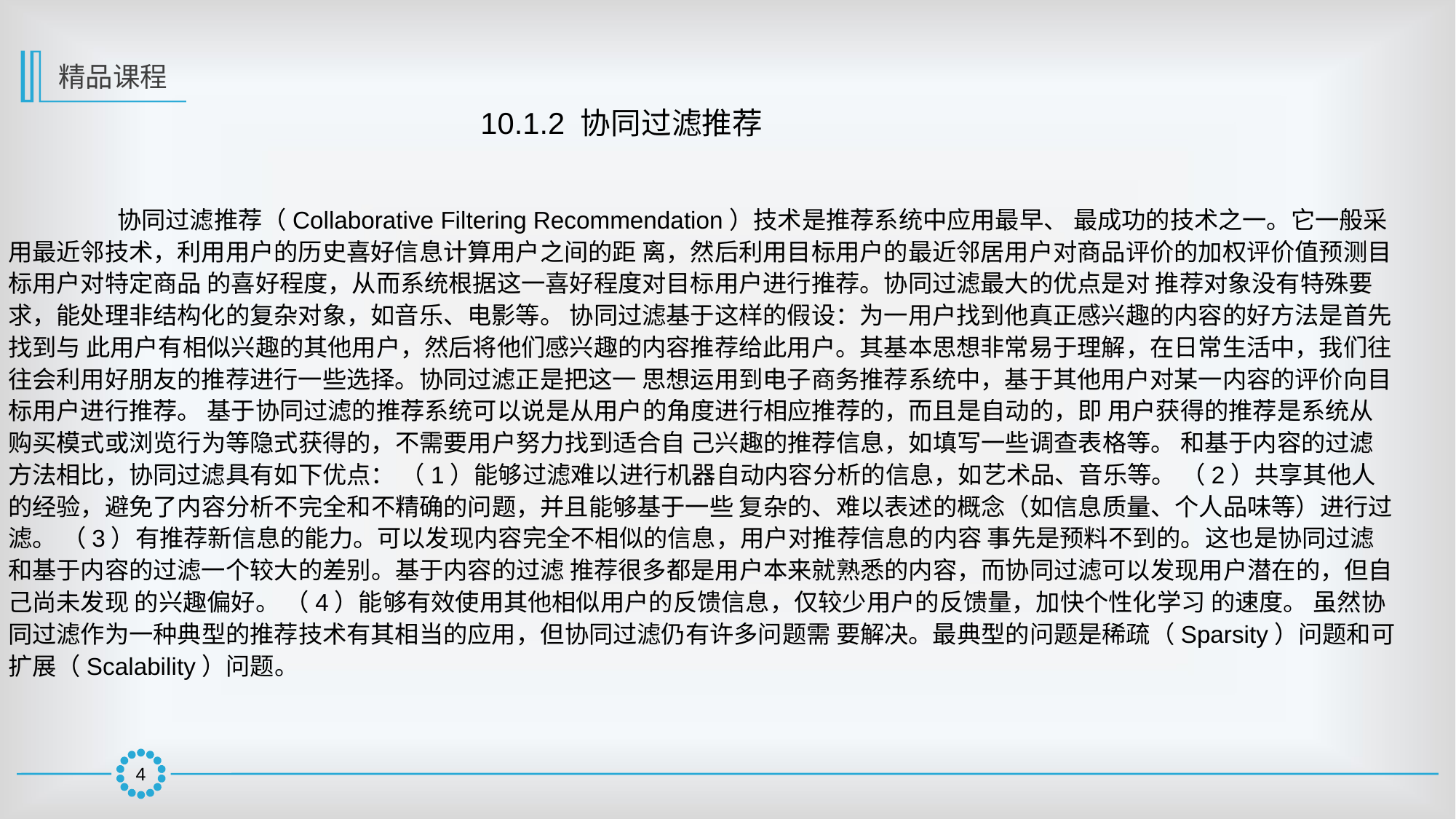

精品课程
10.1.2 协同过滤推荐
	协同过滤推荐（Collaborative Filtering Recommendation）技术是推荐系统中应用最早、 最成功的技术之一。它一般采用最近邻技术，利用用户的历史喜好信息计算用户之间的距 离，然后利用目标用户的最近邻居用户对商品评价的加权评价值预测目标用户对特定商品 的喜好程度，从而系统根据这一喜好程度对目标用户进行推荐。协同过滤最大的优点是对 推荐对象没有特殊要求，能处理非结构化的复杂对象，如音乐、电影等。 协同过滤基于这样的假设：为一用户找到他真正感兴趣的内容的好方法是首先找到与 此用户有相似兴趣的其他用户，然后将他们感兴趣的内容推荐给此用户。其基本思想非常易于理解，在日常生活中，我们往往会利用好朋友的推荐进行一些选择。协同过滤正是把这一 思想运用到电子商务推荐系统中，基于其他用户对某一内容的评价向目标用户进行推荐。 基于协同过滤的推荐系统可以说是从用户的角度进行相应推荐的，而且是自动的，即 用户获得的推荐是系统从购买模式或浏览行为等隐式获得的，不需要用户努力找到适合自 己兴趣的推荐信息，如填写一些调查表格等。 和基于内容的过滤方法相比，协同过滤具有如下优点： （1）能够过滤难以进行机器自动内容分析的信息，如艺术品、音乐等。 （2）共享其他人的经验，避免了内容分析不完全和不精确的问题，并且能够基于一些 复杂的、难以表述的概念（如信息质量、个人品味等）进行过滤。 （3）有推荐新信息的能力。可以发现内容完全不相似的信息，用户对推荐信息的内容 事先是预料不到的。这也是协同过滤和基于内容的过滤一个较大的差别。基于内容的过滤 推荐很多都是用户本来就熟悉的内容，而协同过滤可以发现用户潜在的，但自己尚未发现 的兴趣偏好。 （4）能够有效使用其他相似用户的反馈信息，仅较少用户的反馈量，加快个性化学习 的速度。 虽然协同过滤作为一种典型的推荐技术有其相当的应用，但协同过滤仍有许多问题需 要解决。最典型的问题是稀疏（Sparsity）问题和可扩展（Scalability）问题。

4